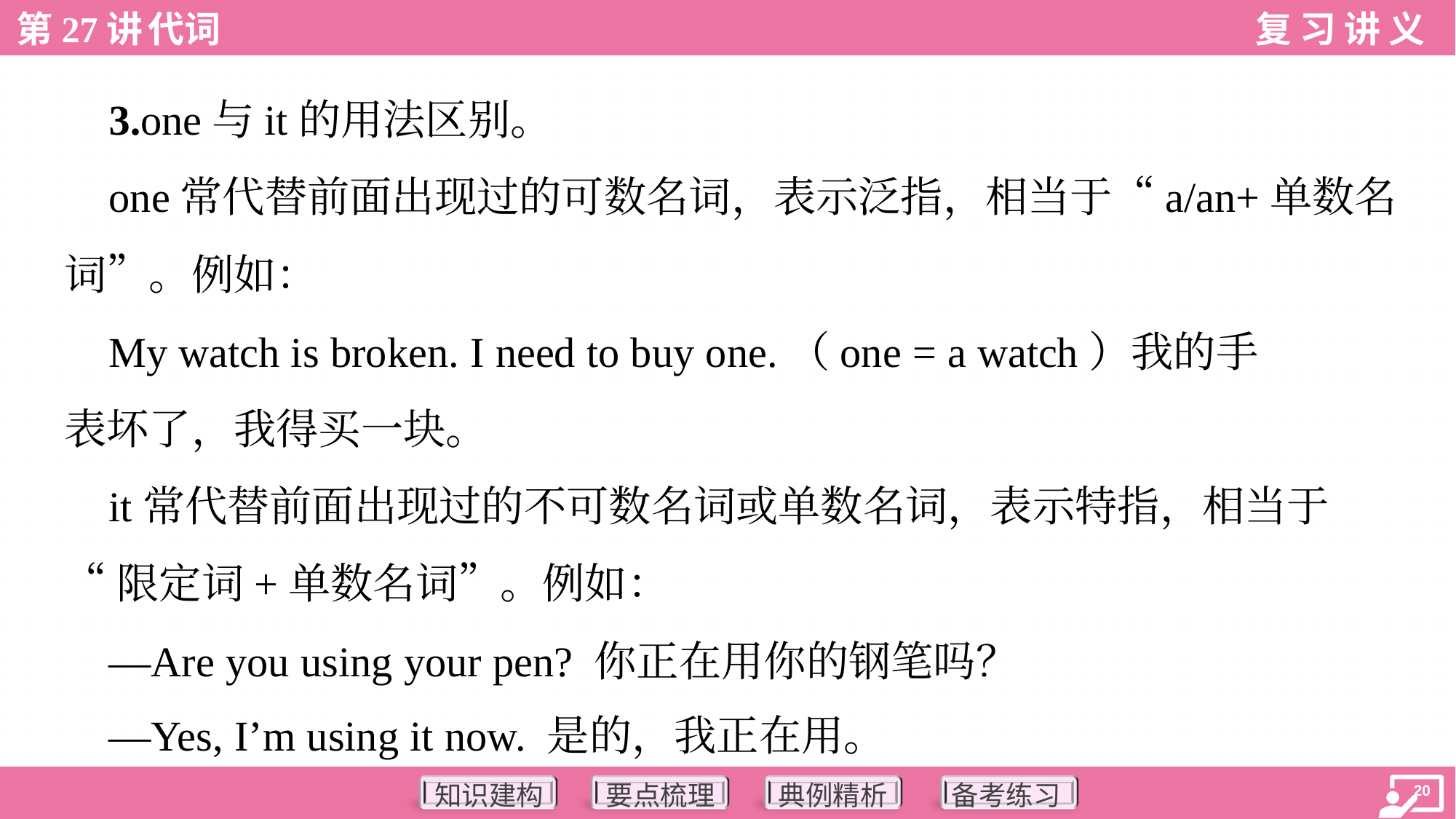

3.one与it的用法区别。
    one常代替前面出现过的可数名词，表示泛指，相当于“a/an+单数名
词”。例如：
    My watch is broken. I need to buy one.（one = a watch）我的手
表坏了，我得买一块。
    it常代替前面出现过的不可数名词或单数名词，表示特指，相当于
“限定词+单数名词”。例如：
    —Are you using your pen? 你正在用你的钢笔吗？
    —Yes, I’m using it now. 是的，我正在用。